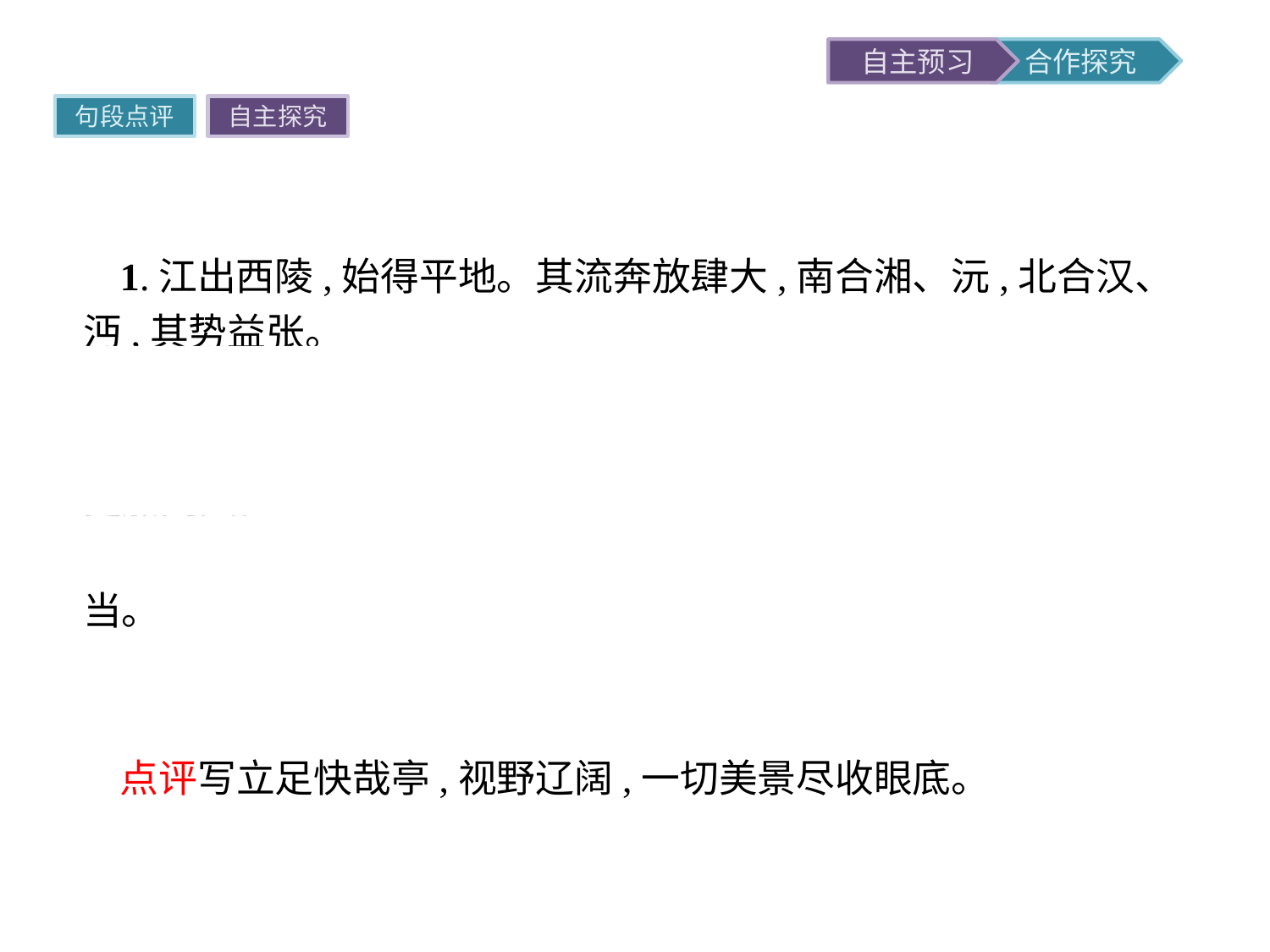

句段点评
自主探究
1.江出西陵,始得平地。其流奔放肆大,南合湘、沅,北合汉、沔,其势益张。
翻译长江从西陵峡流出,开始进入平旷的原野。于是江流奔放浩大,在南面汇合了湘水与沅水,在北面汇合了汉水与沔水,水势更加阔大。
点评寥寥数语,情景生动。“出”“得”“合”动词使用精当。
2.盖亭之所见,南北百里,东西一舍。
翻译临亭四望,可看到南北上百里,东西三十里。
点评写立足快哉亭,视野辽阔,一切美景尽收眼底。